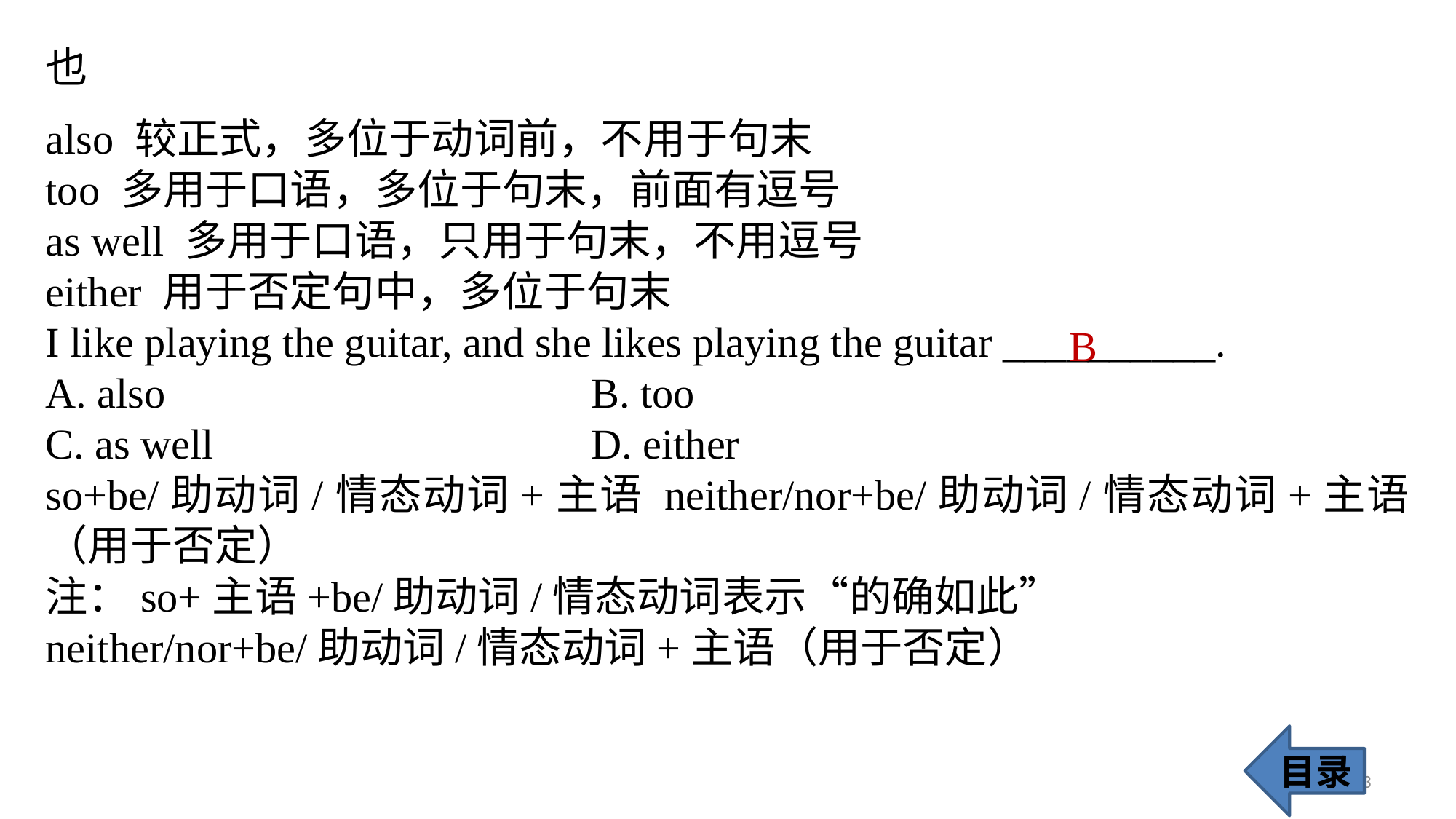

也
also 较正式，多位于动词前，不用于句末
too 多用于口语，多位于句末，前面有逗号
as well 多用于口语，只用于句末，不用逗号
either 用于否定句中，多位于句末
I like playing the guitar, and she likes playing the guitar __________.
A. also 				B. too
C. as well 				D. either
so+be/助动词/情态动词+主语 neither/nor+be/助动词/情态动词+主语（用于否定）
注：so+主语+be/助动词/情态动词表示“的确如此”
neither/nor+be/助动词/情态动词+主语（用于否定）
B
目录
73